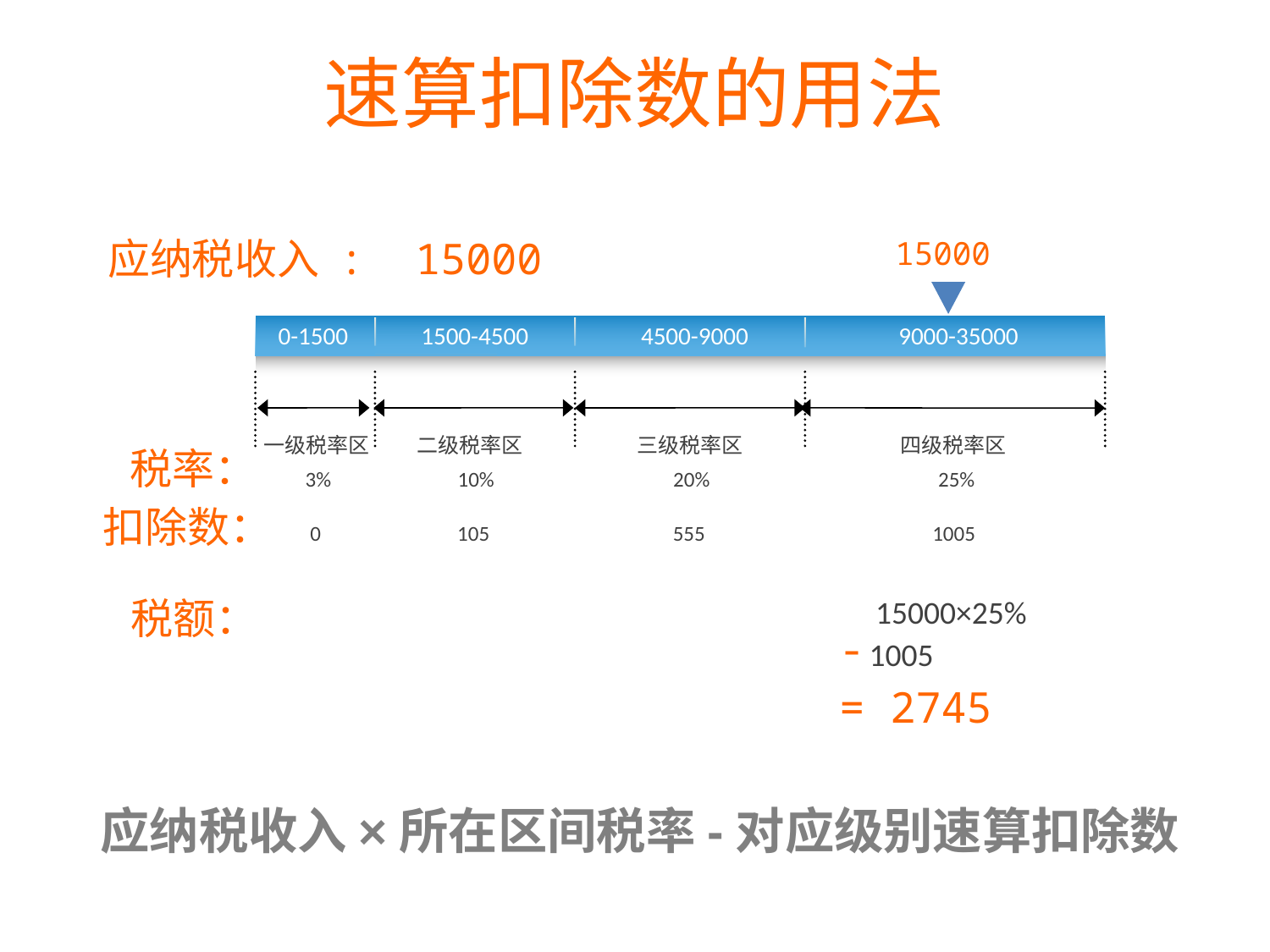

速算扣除数的用法
应纳税收入 :  15000
15000

0-1500
1500-4500
4500-9000
9000-35000

一级税率区
二级税率区
三级税率区
四级税率区
税率：
3%
10%
20%
25%
扣除数：
0
105
555
1005
15000×25%
税额：
-
1005
= 2745
应纳税收入×所在区间税率-对应级别速算扣除数